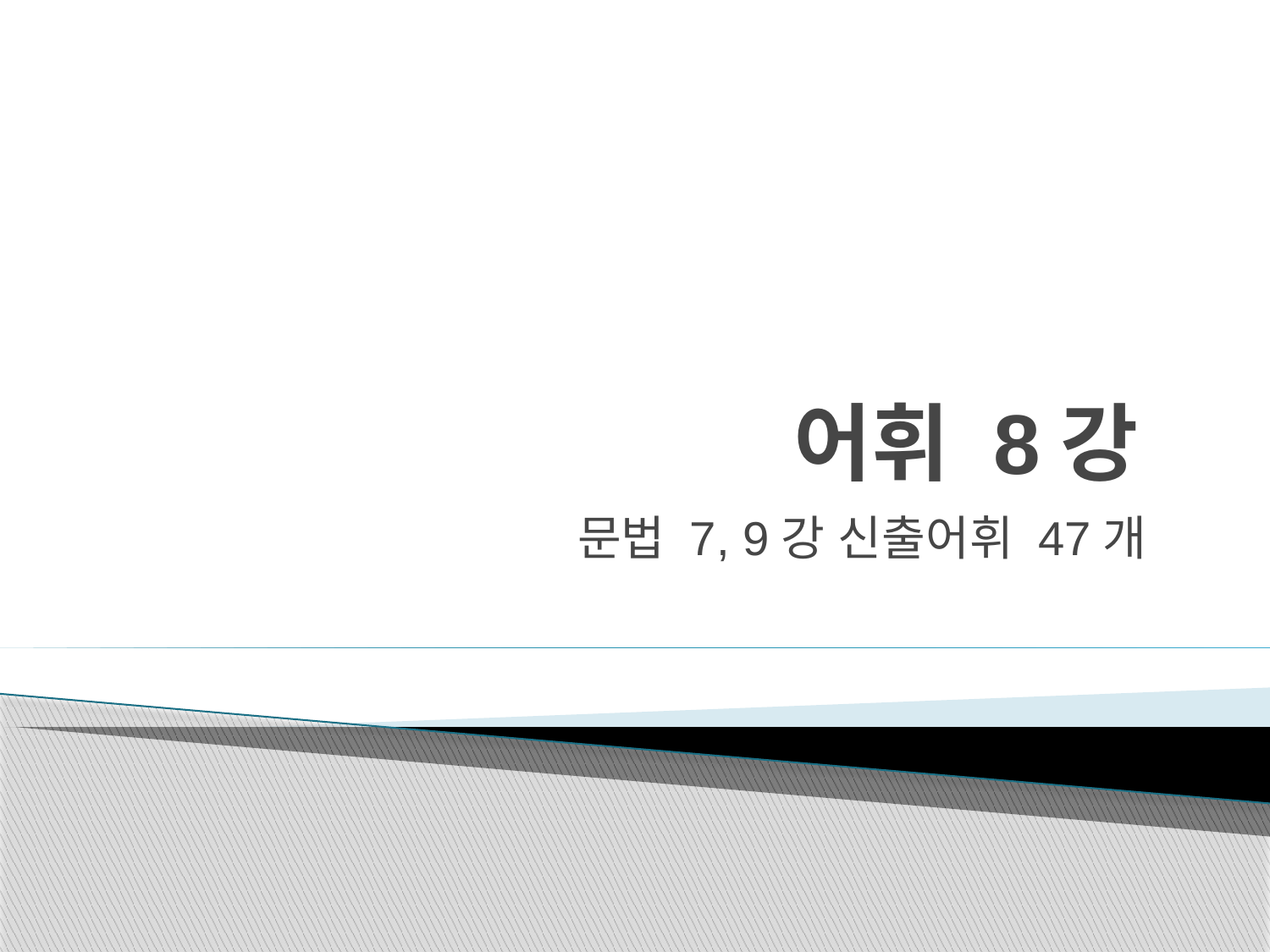

# 어휘 8강
문법 7, 9강 신출어휘 47개